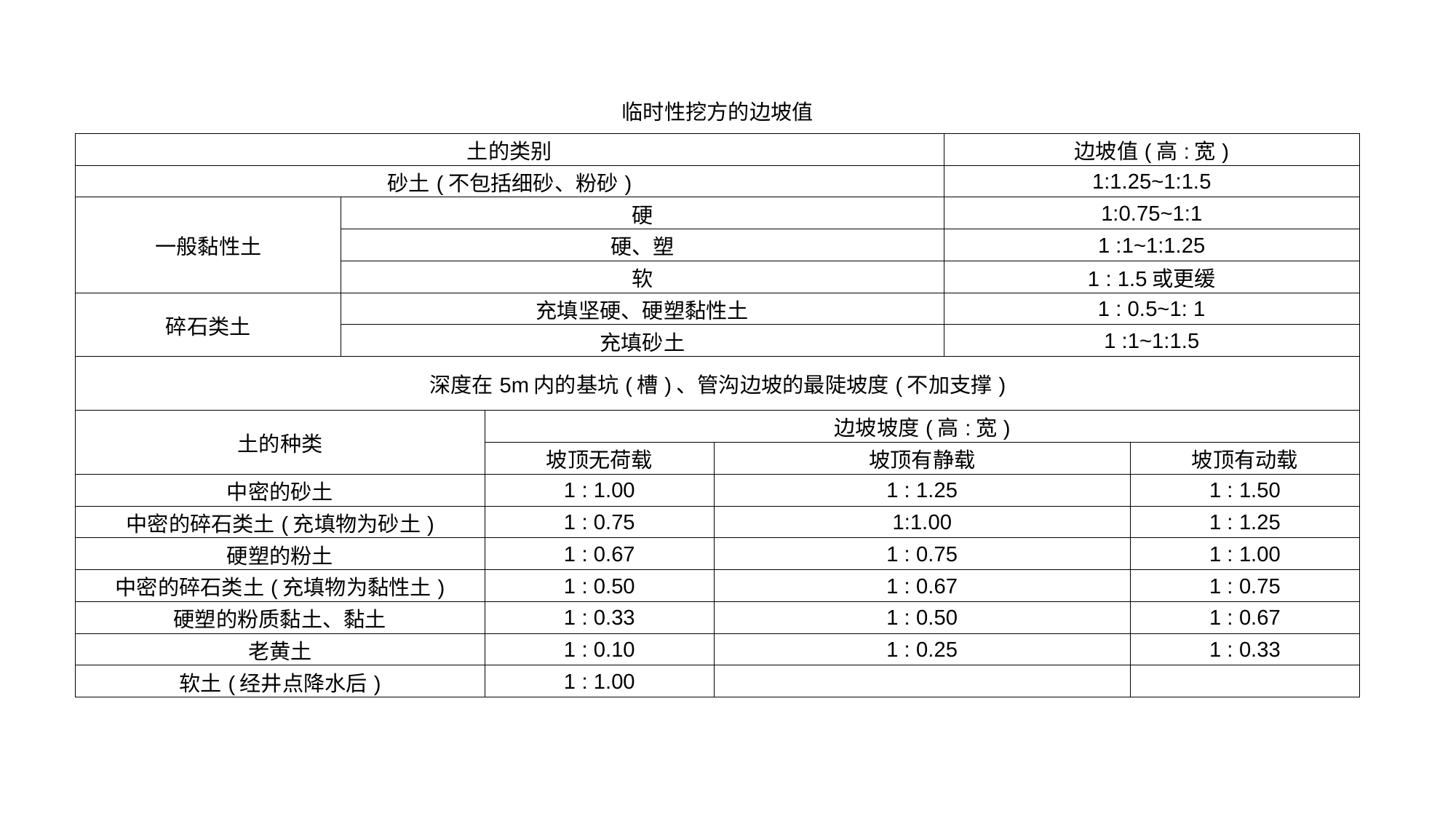

| 临时性挖方的边坡值 |  |  |  |  |  |
| --- | --- | --- | --- | --- | --- |
| 土的类别 |  |  |  | 边坡值(高:宽) |  |
| 砂土(不包括细砂、粉砂) |  |  |  | 1:1.25~1:1.5 |  |
| 一般黏性土 | 硬 |  |  | 1:0.75~1:1 |  |
|  | 硬、塑 |  |  | 1 :1~1:1.25 |  |
|  | 软 |  |  | 1 : 1.5或更缓 |  |
| 碎石类土 | 充填坚硬、硬塑黏性土 |  |  | 1 : 0.5~1: 1 |  |
|  | 充填砂土 |  |  | 1 :1~1:1.5 |  |
| 深度在5m内的基坑(槽)、管沟边坡的最陡坡度(不加支撑) |  |  |  |  |  |
| 土的种类 |  | 边坡坡度(高:宽) |  |  |  |
|  |  | 坡顶无荷载 | 坡顶有静载 |  | 坡顶有动载 |
| 中密的砂土 |  | 1 : 1.00 | 1 : 1.25 |  | 1 : 1.50 |
| 中密的碎石类土(充填物为砂土) |  | 1 : 0.75 | 1:1.00 |  | 1 : 1.25 |
| 硬塑的粉土 |  | 1 : 0.67 | 1 : 0.75 |  | 1 : 1.00 |
| 中密的碎石类土(充填物为黏性土) |  | 1 : 0.50 | 1 : 0.67 |  | 1 : 0.75 |
| 硬塑的粉质黏土、黏土 |  | 1 : 0.33 | 1 : 0.50 |  | 1 : 0.67 |
| 老黄土 |  | 1 : 0.10 | 1 : 0.25 |  | 1 : 0.33 |
| 软土(经井点降水后) |  | 1 : 1.00 |  |  |  |